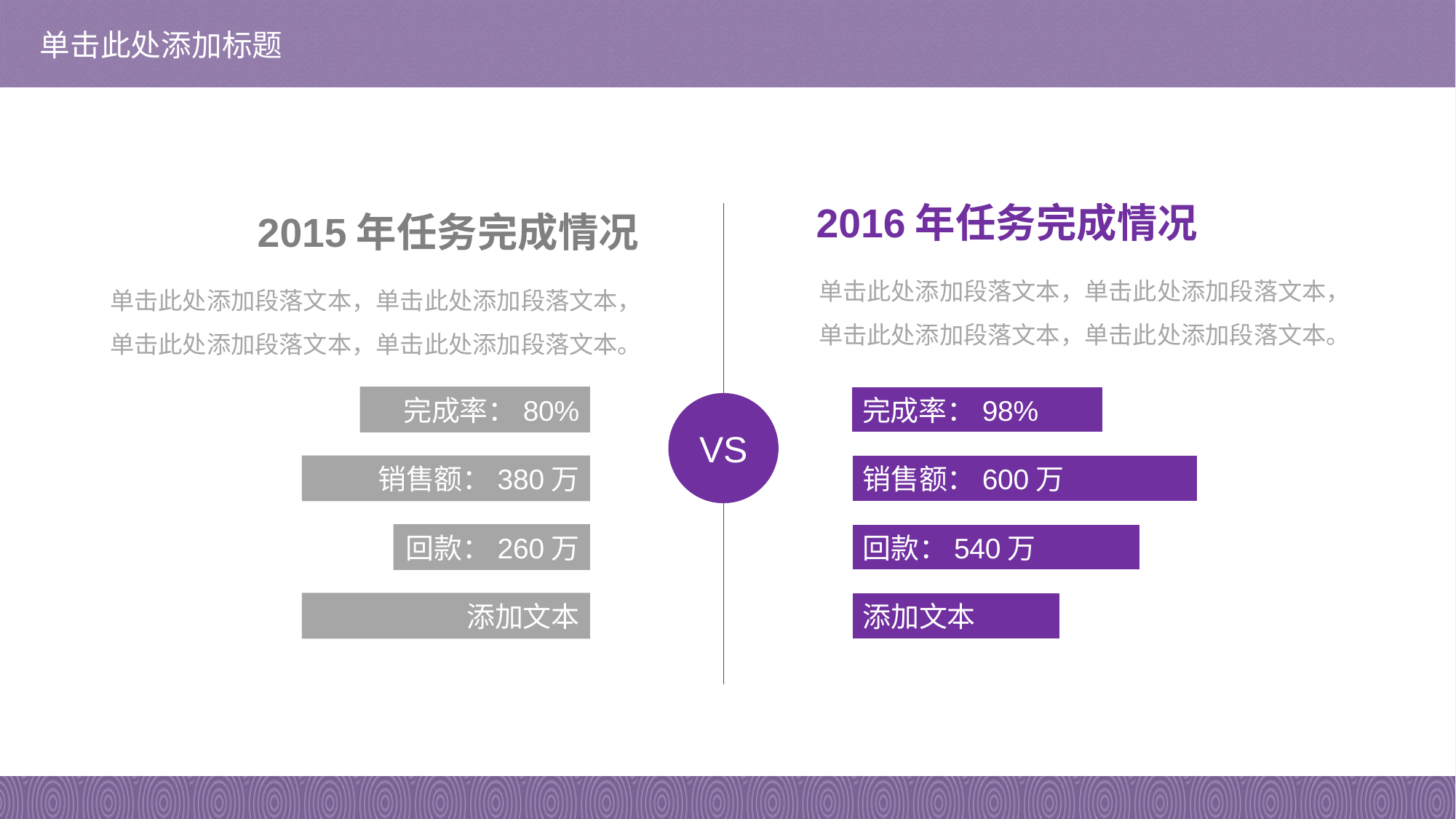

# 单击此处添加标题
2016年任务完成情况
单击此处添加段落文本，单击此处添加段落文本，单击此处添加段落文本，单击此处添加段落文本。
2015年任务完成情况
单击此处添加段落文本，单击此处添加段落文本，单击此处添加段落文本，单击此处添加段落文本。
完成率：80%
完成率：98%
VS
销售额：380万
销售额：600万
回款：260万
回款：540万
添加文本
添加文本